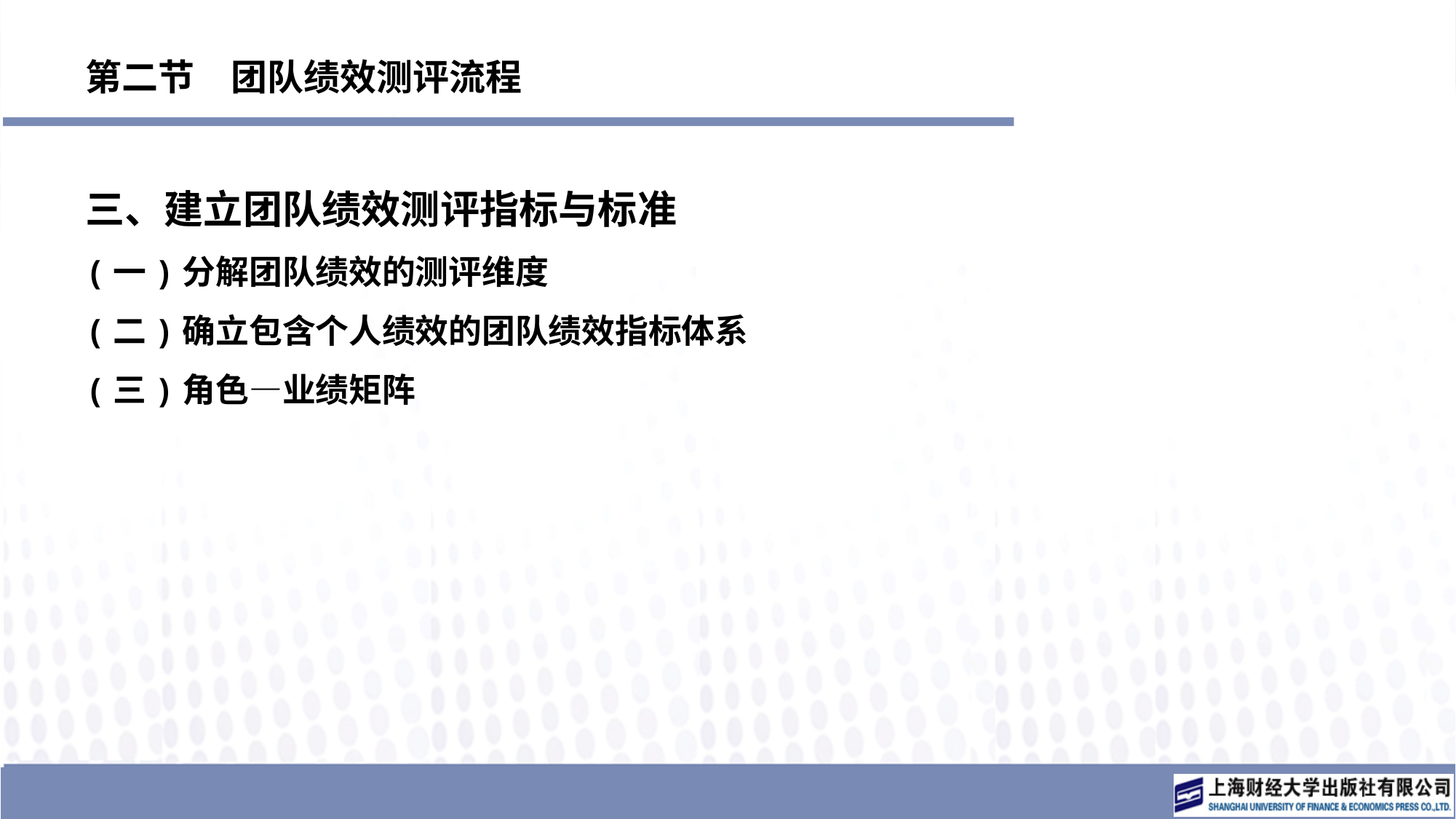

# 第二节　团队绩效测评流程
三、建立团队绩效测评指标与标准
(一)分解团队绩效的测评维度
(二)确立包含个人绩效的团队绩效指标体系
(三)角色—业绩矩阵